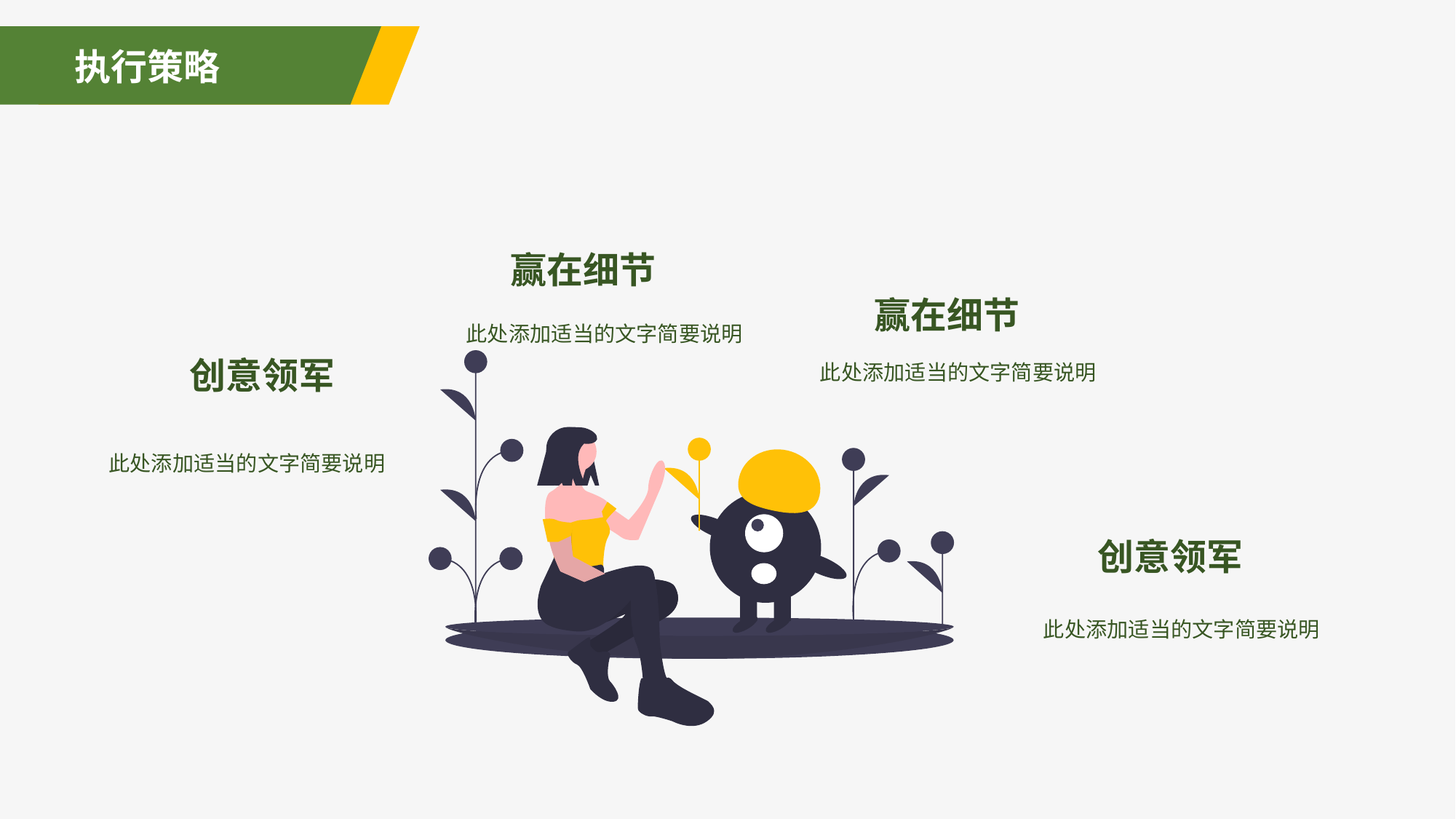

执行策略
赢在细节
赢在细节
此处添加适当的文字简要说明
创意领军
此处添加适当的文字简要说明

此处添加适当的文字简要说明
创意领军
此处添加适当的文字简要说明